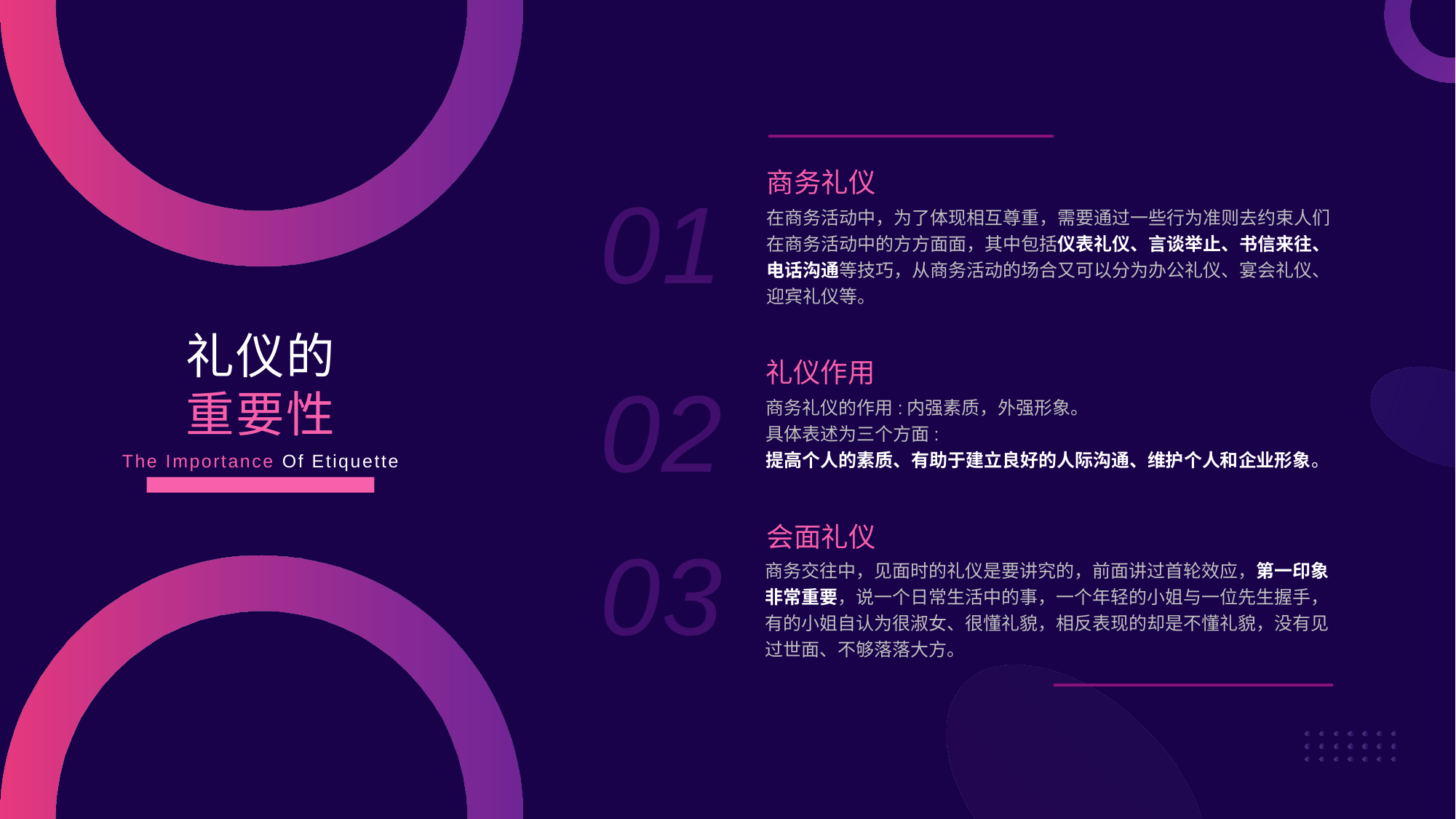

商务礼仪
01
在商务活动中，为了体现相互尊重，需要通过一些行为准则去约束人们在商务活动中的方方面面，其中包括仪表礼仪、言谈举止、书信来往、电话沟通等技巧，从商务活动的场合又可以分为办公礼仪、宴会礼仪、迎宾礼仪等。
礼仪的
重要性
礼仪作用

02

商务礼仪的作用:内强素质，外强形象。
具体表述为三个方面:
提高个人的素质、有助于建立良好的人际沟通、维护个人和企业形象。
The Importance Of Etiquette
会面礼仪
03
商务交往中，见面时的礼仪是要讲究的，前面讲过首轮效应，第一印象非常重要，说一个日常生活中的事，一个年轻的小姐与一位先生握手，有的小姐自认为很淑女、很懂礼貌，相反表现的却是不懂礼貌，没有见过世面、不够落落大方。